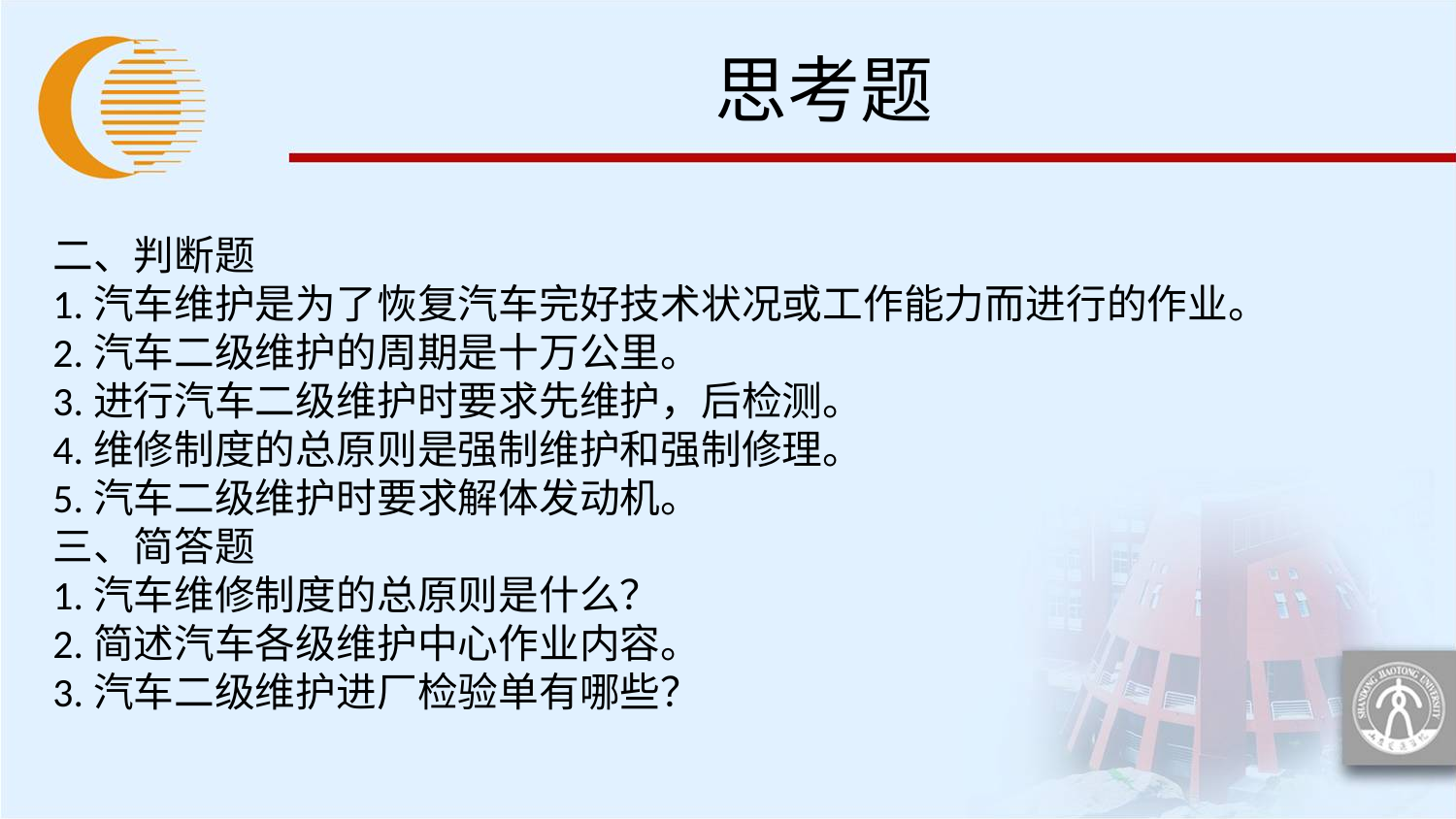

# 思考题
二、判断题
1.汽车维护是为了恢复汽车完好技术状况或工作能力而进行的作业。
2.汽车二级维护的周期是十万公里。
3.进行汽车二级维护时要求先维护，后检测。
4.维修制度的总原则是强制维护和强制修理。
5.汽车二级维护时要求解体发动机。
三、简答题
1.汽车维修制度的总原则是什么？
2.简述汽车各级维护中心作业内容。
3.汽车二级维护进厂检验单有哪些？